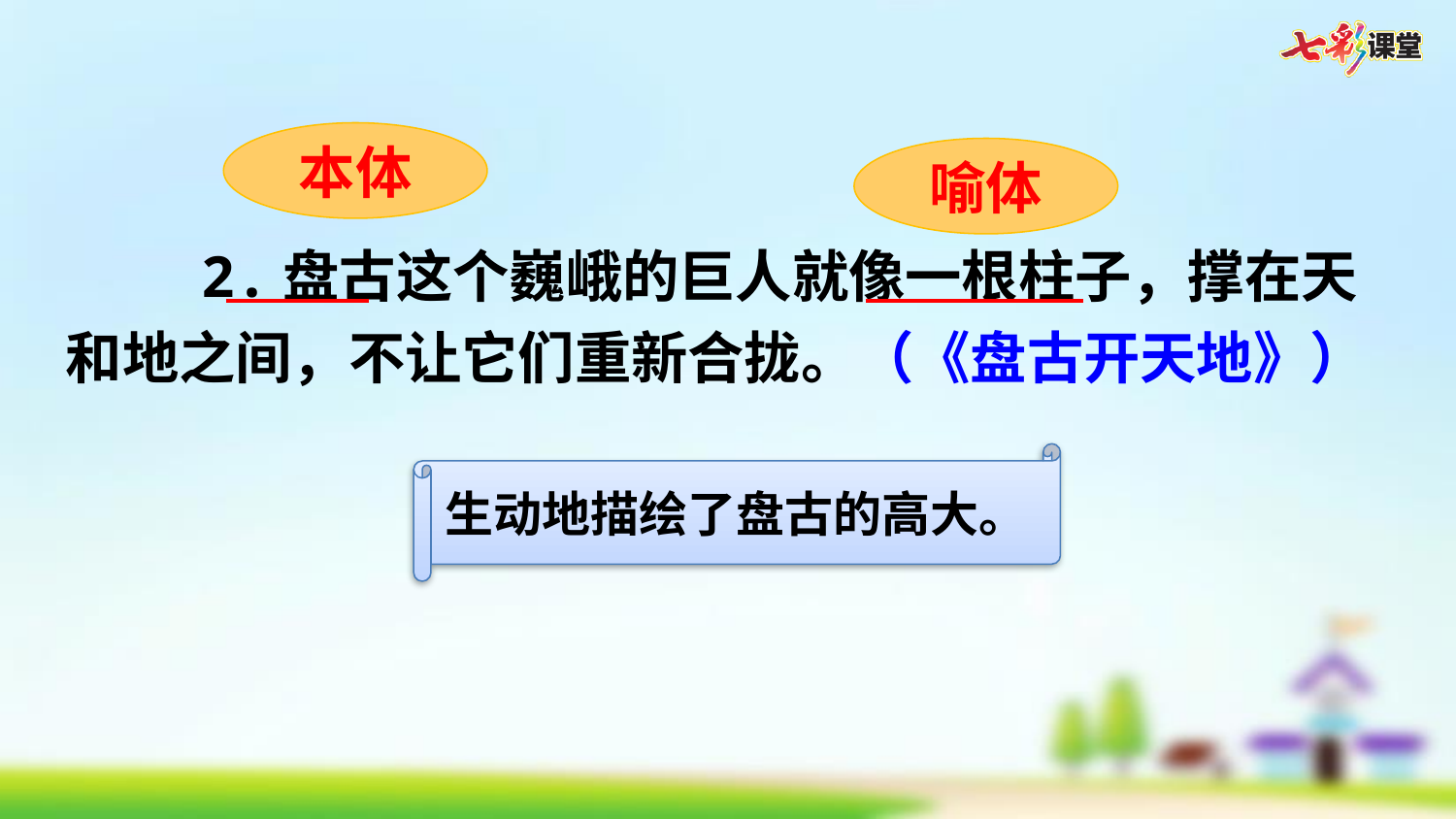

本体
喻体
    2.盘古这个巍峨的巨人就像一根柱子，撑在天和地之间，不让它们重新合拢。（《盘古开天地》）
生动地描绘了盘古的高大。